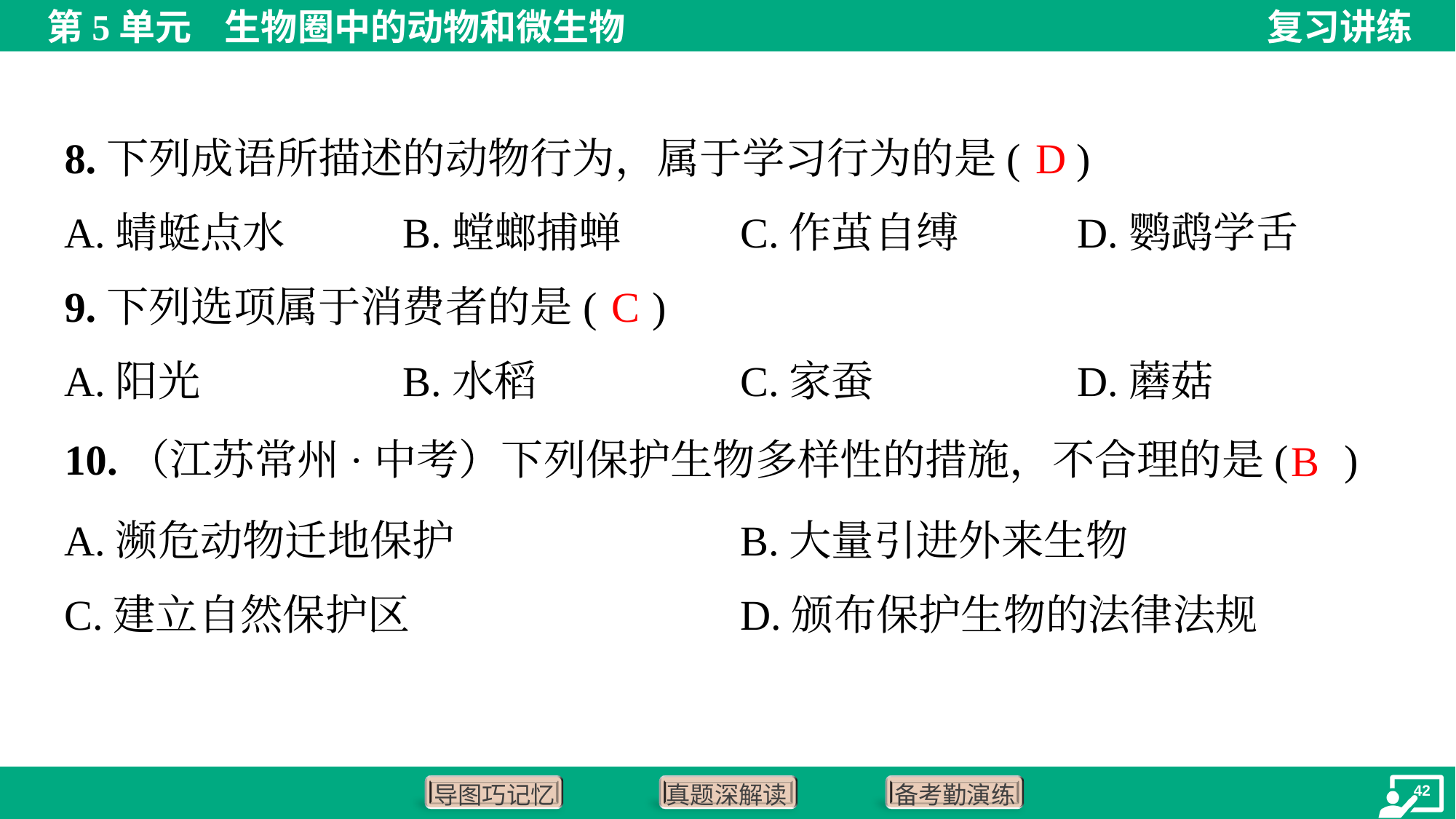

D
8.下列成语所描述的动物行为，属于学习行为的是(     )
A.蜻蜓点水	B.螳螂捕蝉	C.作茧自缚	D.鹦鹉学舌
C
9.下列选项属于消费者的是(     )
A.阳光	B.水稻	C.家蚕	D.蘑菇
10.（江苏常州·中考）下列保护生物多样性的措施，不合理的是(     )
B
A.濒危动物迁地保护	B.大量引进外来生物
C.建立自然保护区	D.颁布保护生物的法律法规